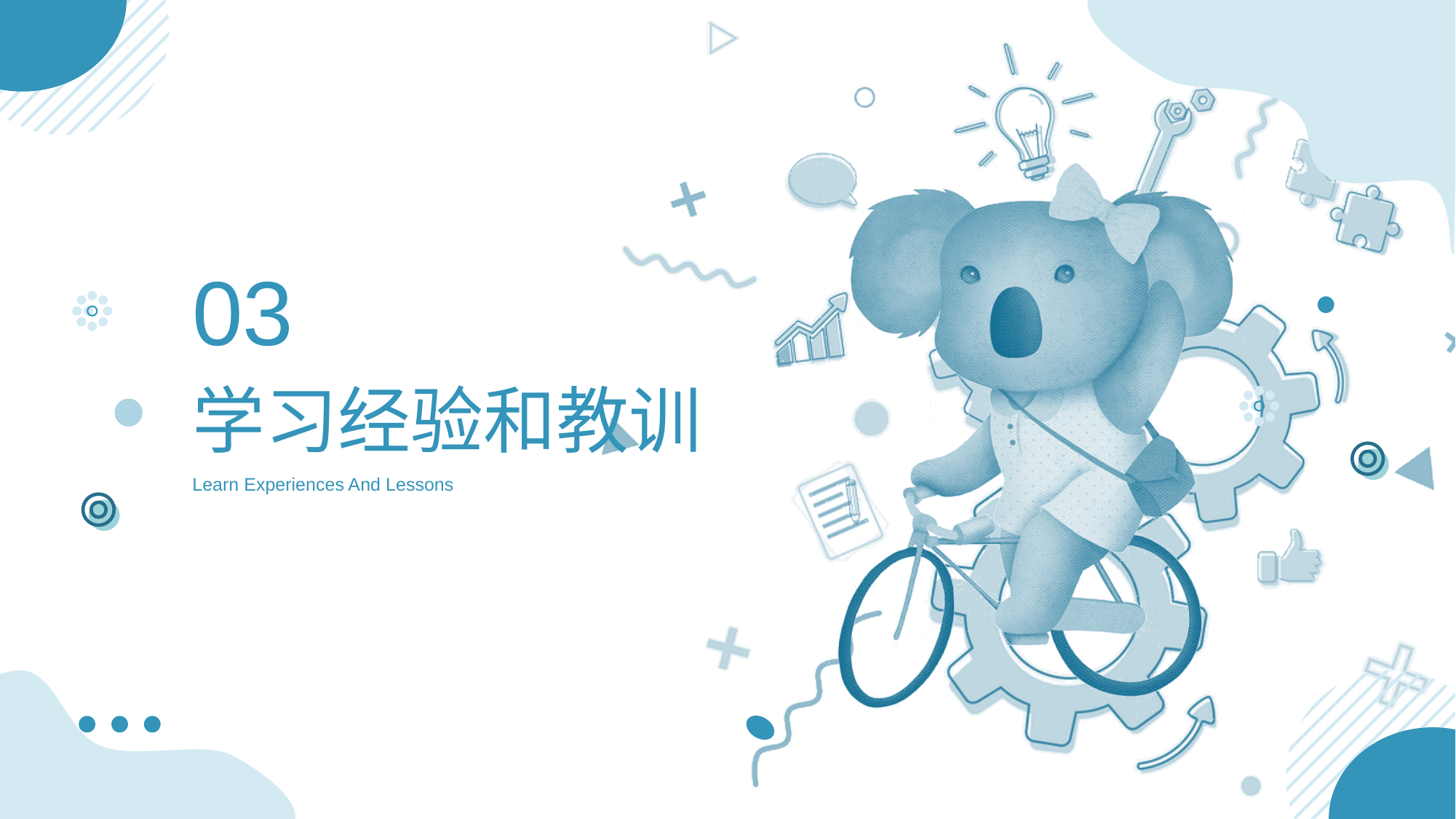

03
# 学习经验和教训
Learn Experiences And Lessons